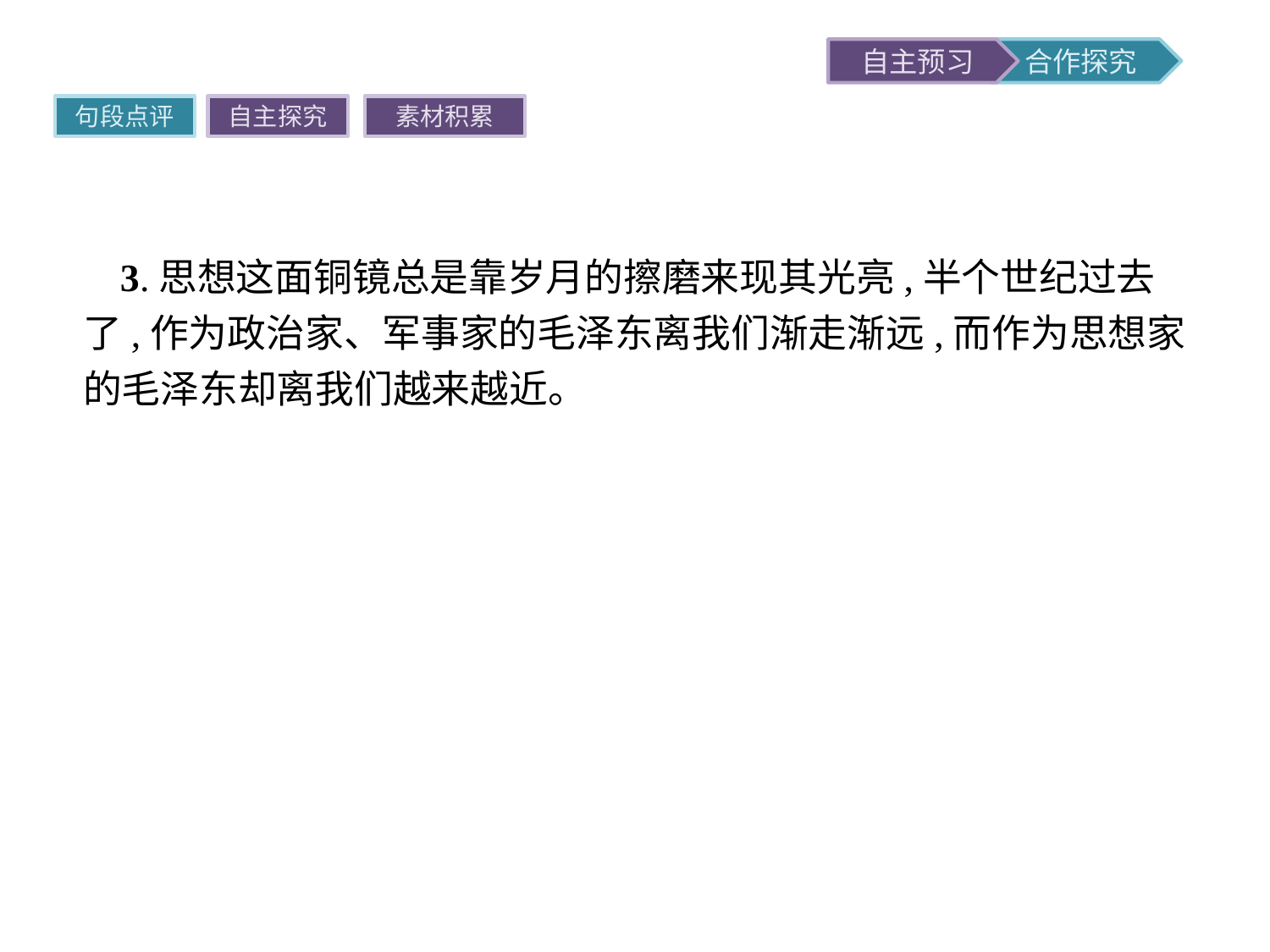

句段点评
自主探究
素材积累
3.思想这面铜镜总是靠岁月的擦磨来现其光亮,半个世纪过去了,作为政治家、军事家的毛泽东离我们渐走渐远,而作为思想家的毛泽东却离我们越来越近。
点评检验真理的唯一标准是实践,历史的发展证明了毛泽东同志思想的伟大。作为一名军事家,他取得了无数的胜利,作为一名政治家,他为新中国的建立立下了不朽的功勋,他不仅改变了中国的历史,而且影响了整个世界历史的发展。随着社会的发展、历史的进步,他的军事成就、政治影响正离我们越来越远,但是他的思想、他的实事求是的精神正越来越深刻地产生着巨大的影响。